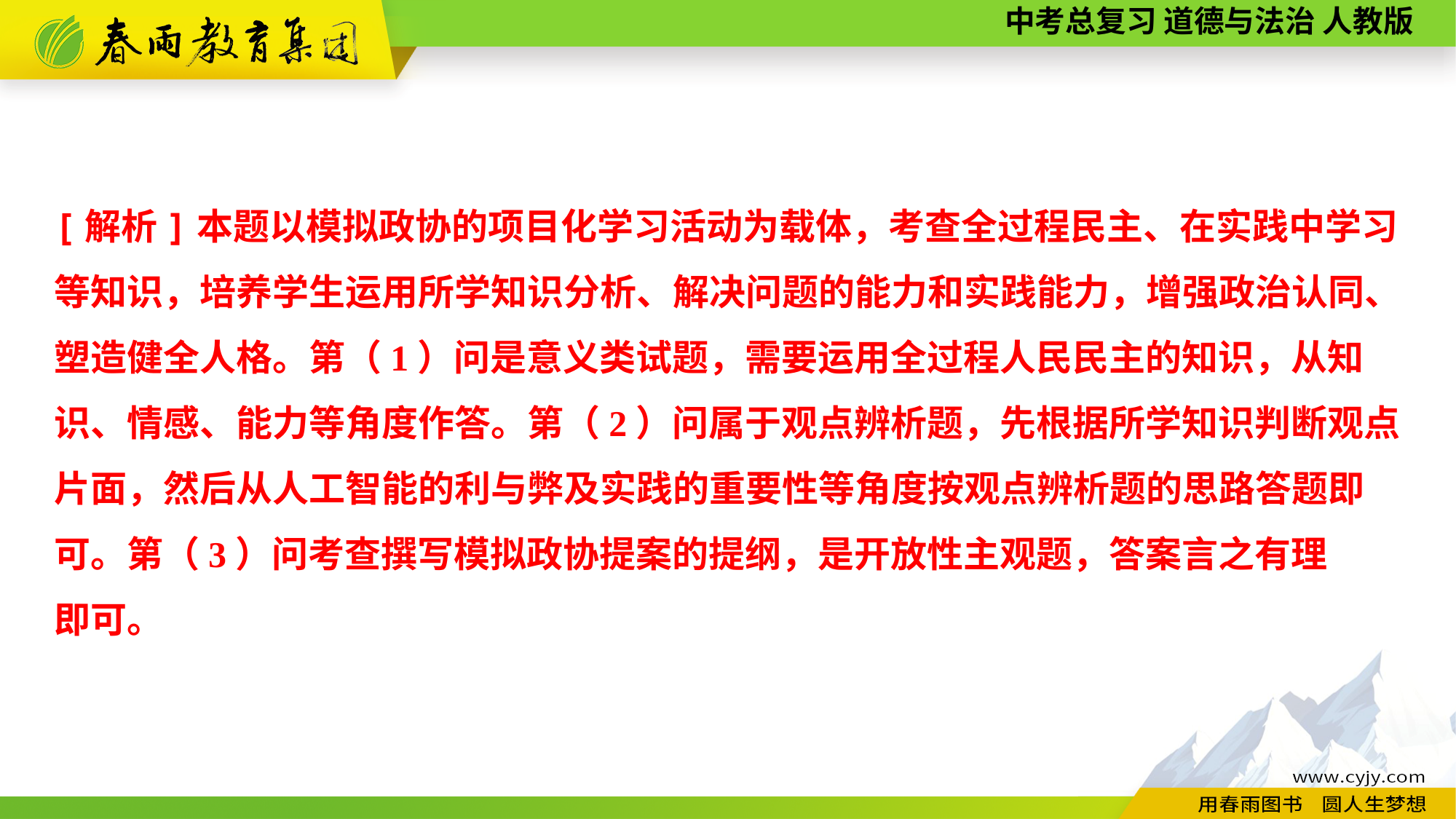

[解析]本题以模拟政协的项目化学习活动为载体，考查全过程民主、在实践中学习等知识，培养学生运用所学知识分析、解决问题的能力和实践能力，增强政治认同、塑造健全人格。第（1）问是意义类试题，需要运用全过程人民民主的知识，从知识、情感、能力等角度作答。第（2）问属于观点辨析题，先根据所学知识判断观点片面，然后从人工智能的利与弊及实践的重要性等角度按观点辨析题的思路答题即可。第（3）问考查撰写模拟政协提案的提纲，是开放性主观题，答案言之有理
即可。